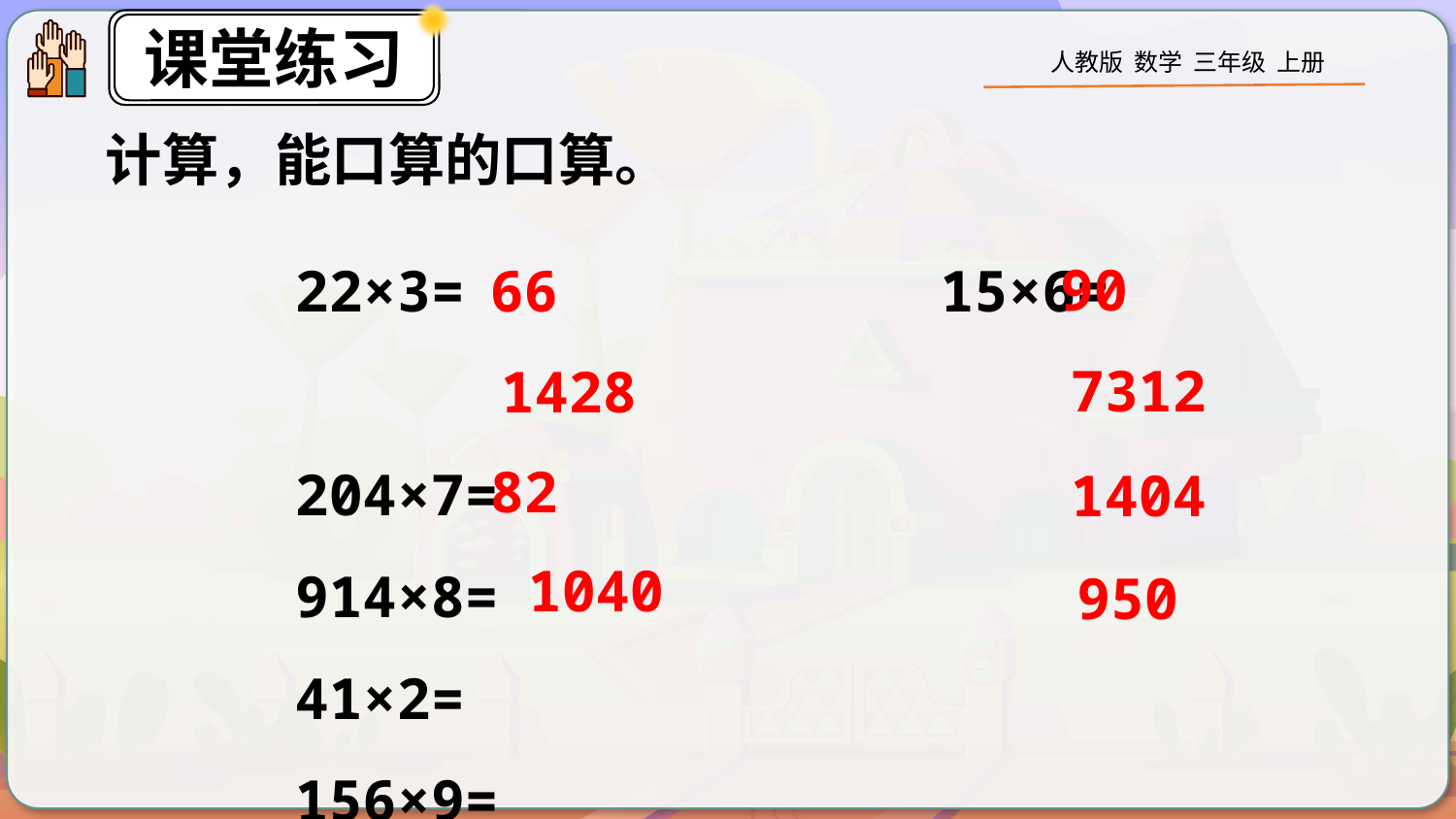

计算，能口算的口算。
90
22×3=              15×6=
204×7=             914×8=
41×2=              156×9=
260×4=             190×5=
66
7312
1428
82
1404
1040
950